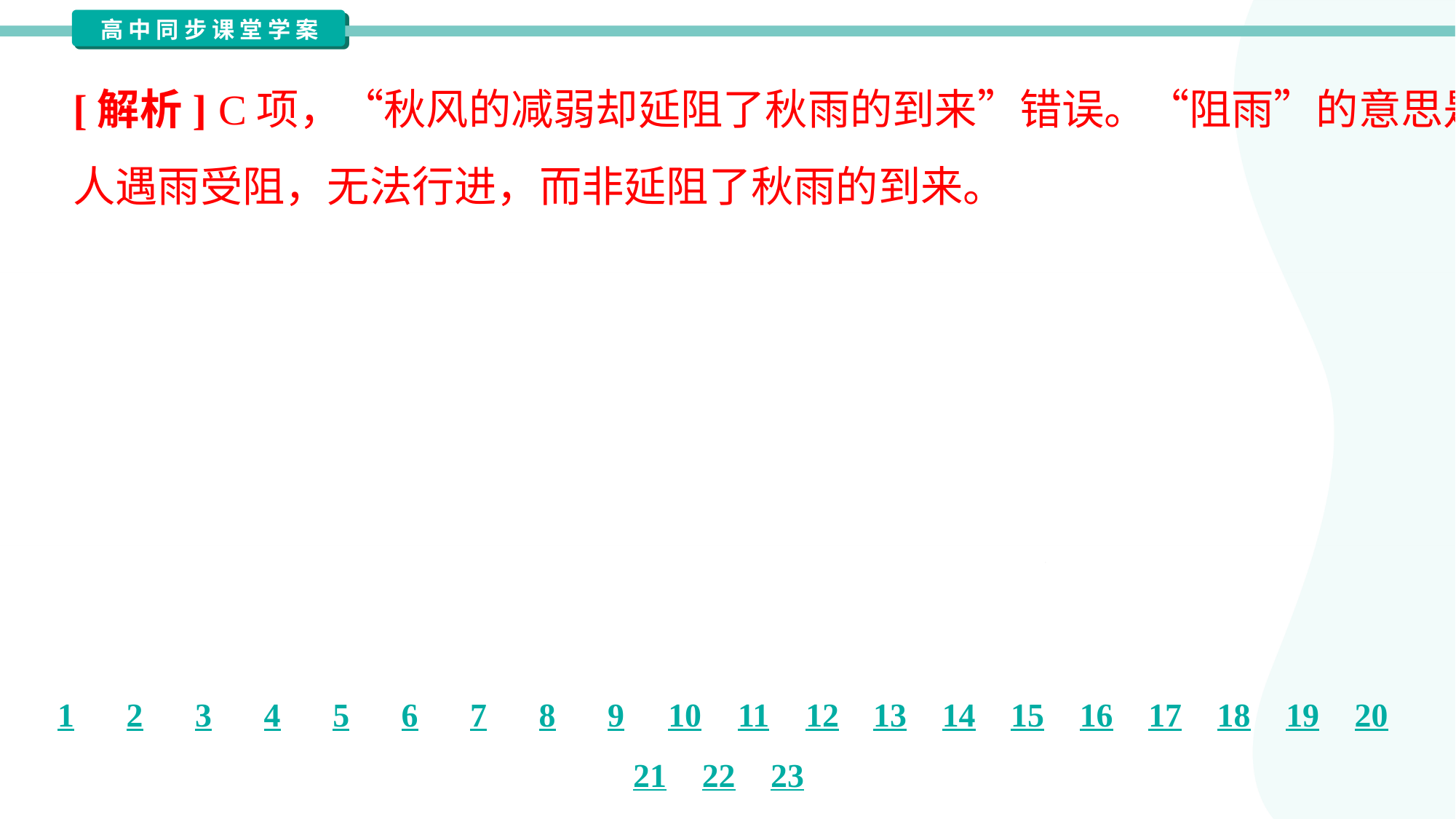

[解析] C项，“秋风的减弱却延阻了秋雨的到来”错误。“阻雨”的意思是
人遇雨受阻，无法行进，而非延阻了秋雨的到来。